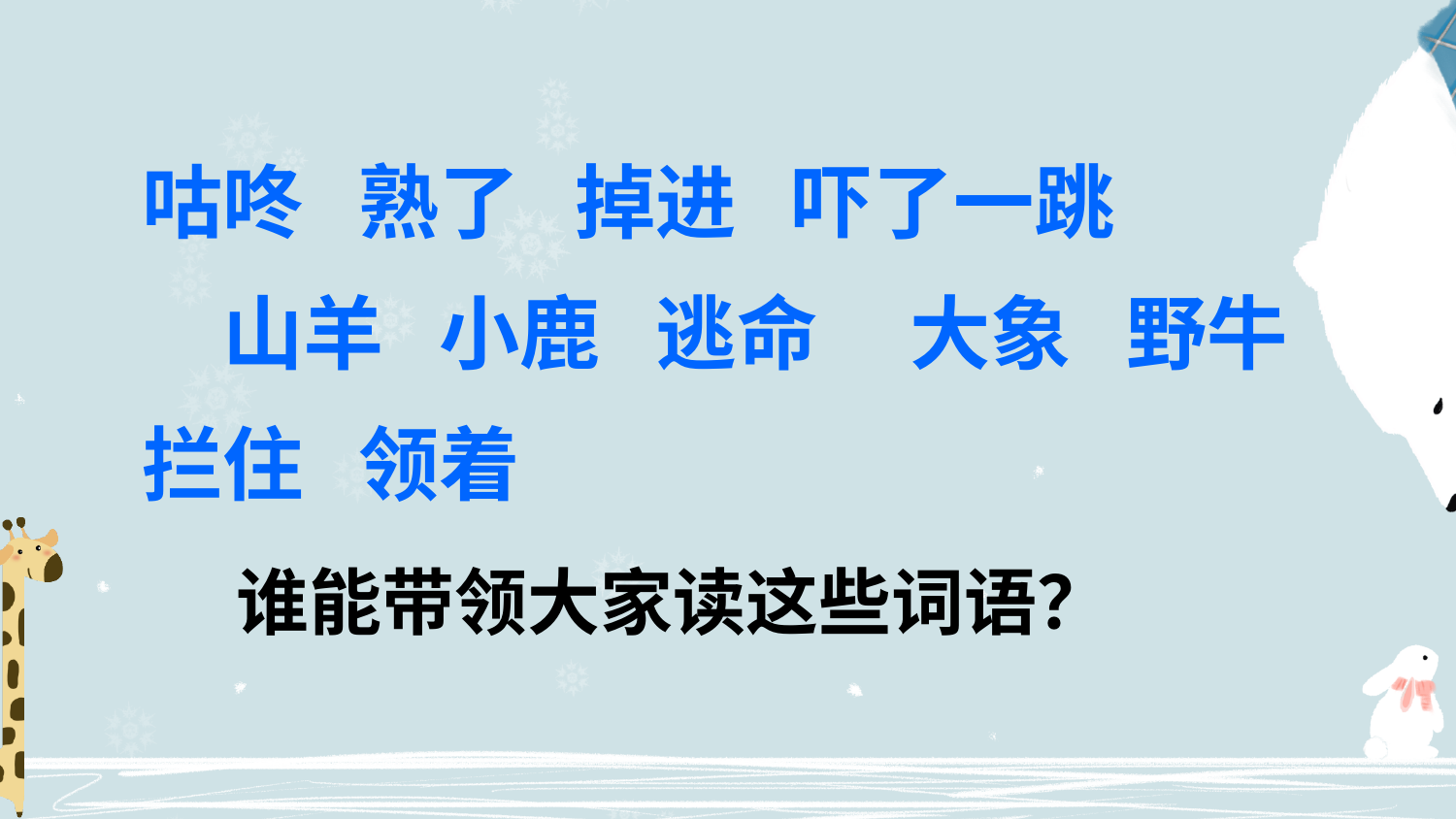

咕咚   熟了   掉进   吓了一跳　　　山羊   小鹿   逃命     大象   野牛   拦住   领着
    谁能带领大家读这些词语？